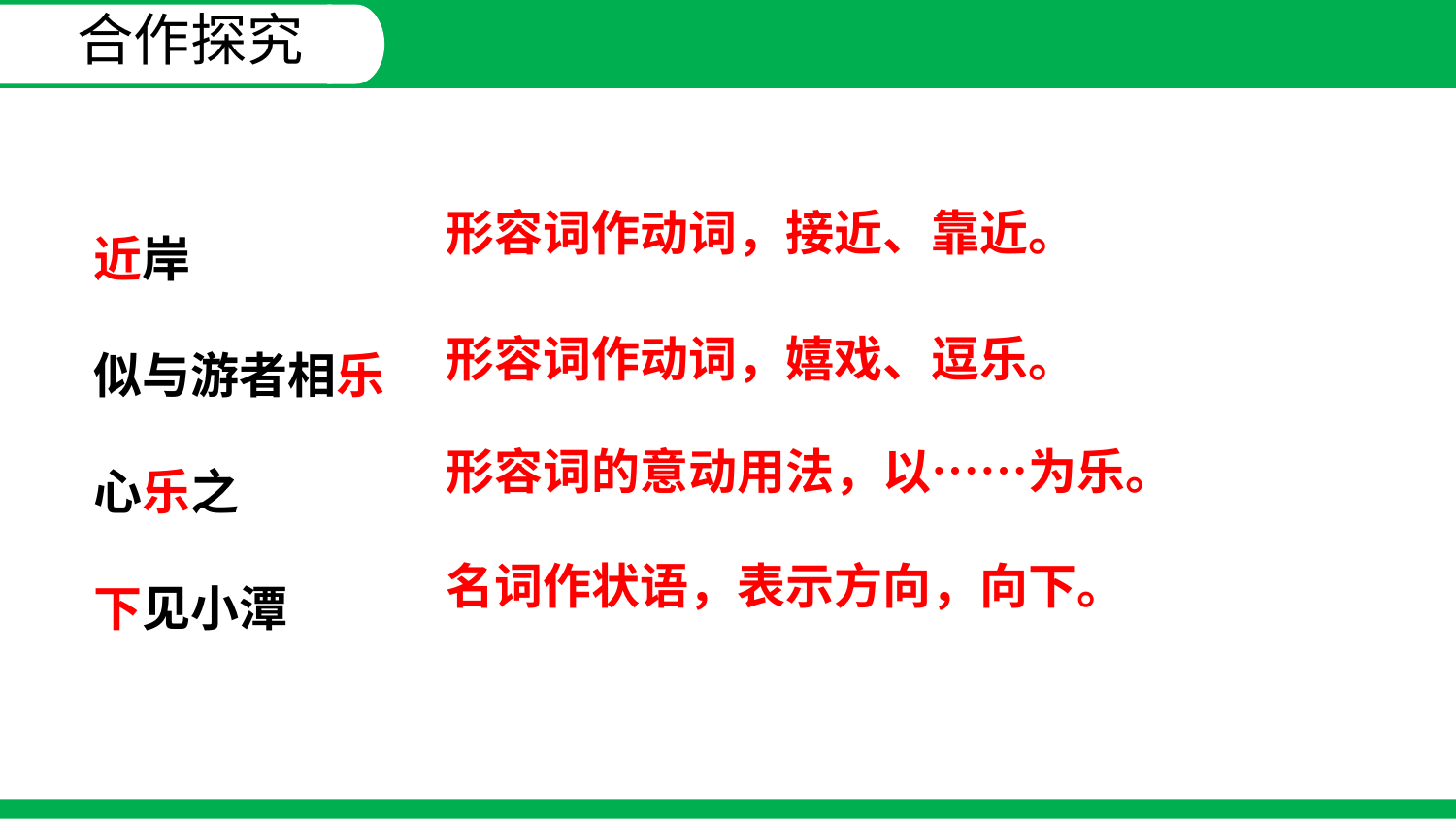

合作探究
近岸
似与游者相乐
心乐之
下见小潭
形容词作动词，接近、靠近。
形容词作动词，嬉戏、逗乐。
形容词的意动用法，以……为乐。
名词作状语，表示方向，向下。